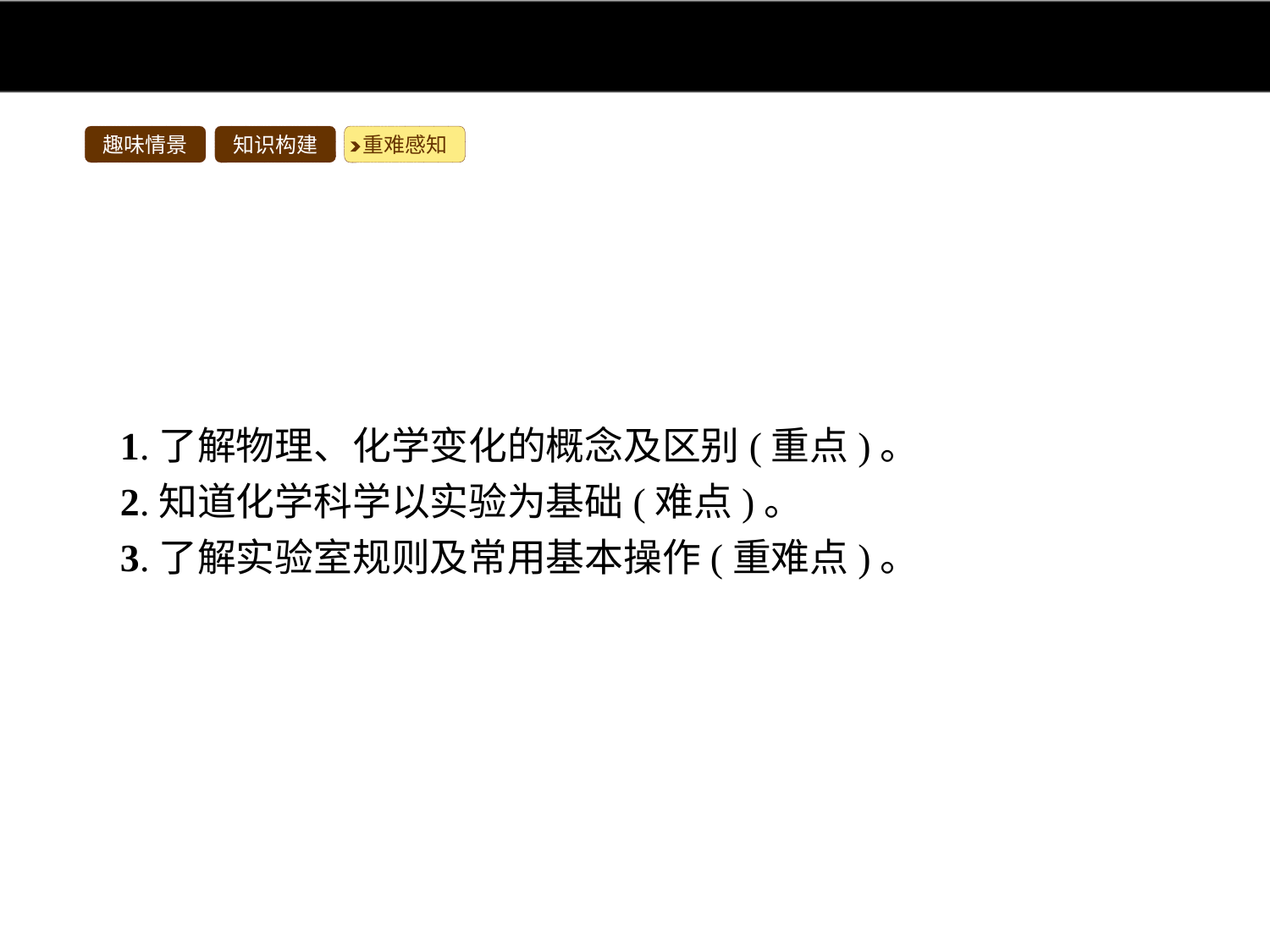

趣味情景
知识构建
重难感知

1.了解物理、化学变化的概念及区别(重点)。
2.知道化学科学以实验为基础(难点)。
3.了解实验室规则及常用基本操作(重难点)。